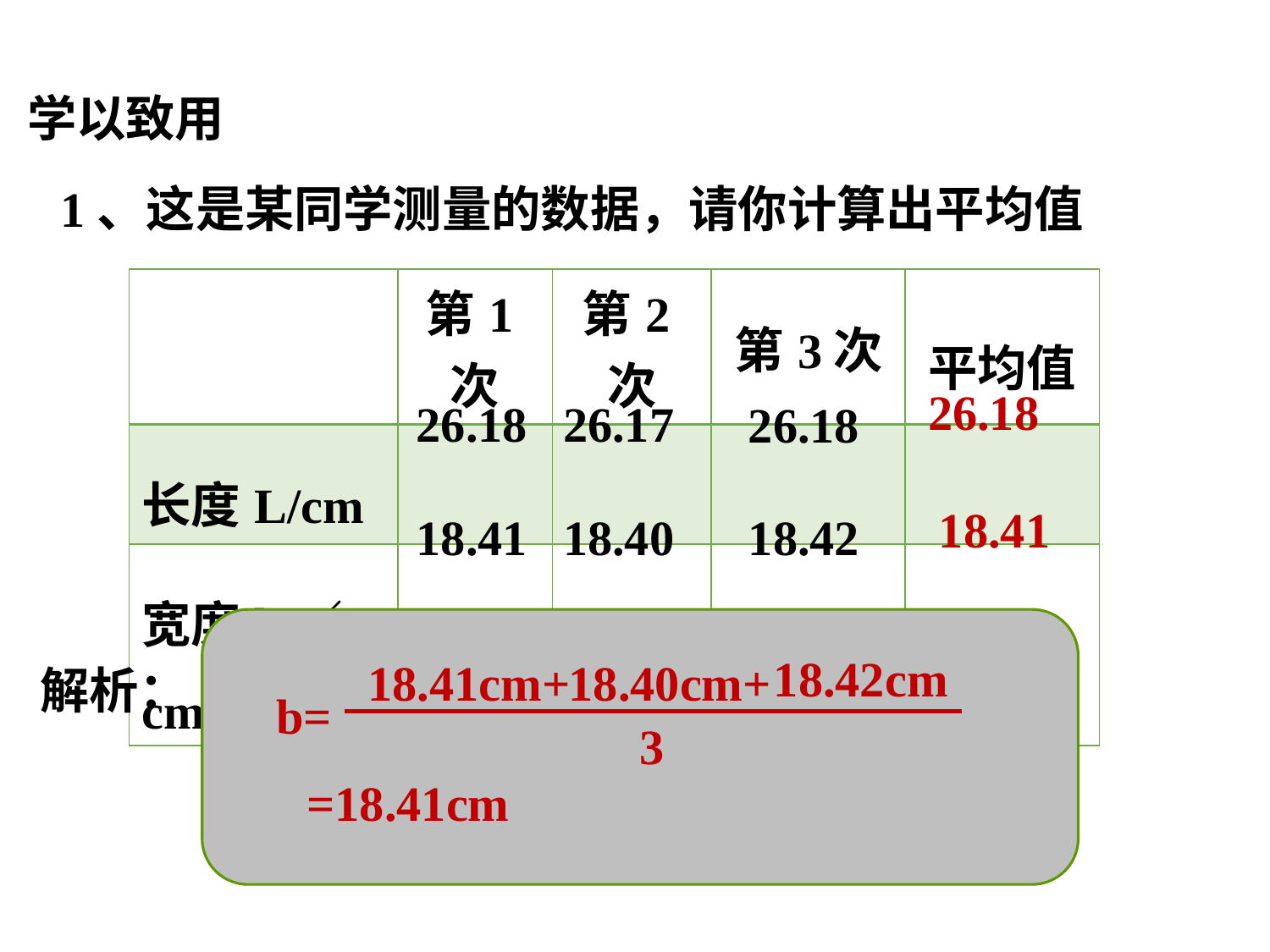

学以致用
1、这是某同学测量的数据，请你计算出平均值
|  | 第1次 | 第2次 | 第3次 | 平均值 |
| --- | --- | --- | --- | --- |
| 长度L/cm |  |  |  |  |
| 宽度b／cm |  |  |  |  |
26.18
26.18
26.17
26.18
18.41
18.41
18.40
18.42

18.42cm
18.41cm+
b=
=18.41cm
18.40cm+
3
26.18cm
26.18cm+
L=
≈26.18cm
26.17cm+
3
解析：